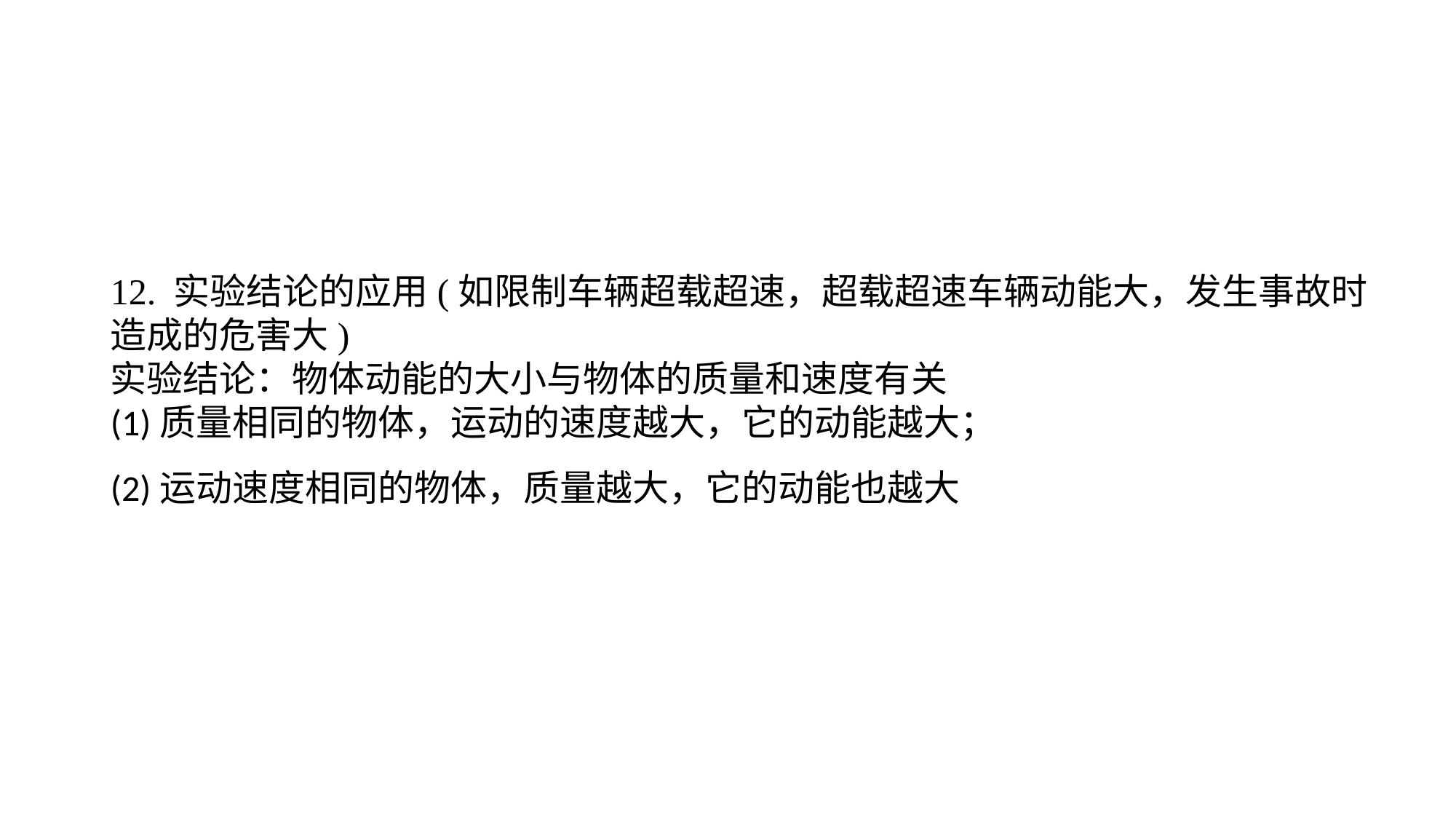

12. 实验结论的应用(如限制车辆超载超速，超载超速车辆动能大，发生事故时造成的危害大)实验结论：物体动能的大小与物体的质量和速度有关(1)质量相同的物体，运动的速度越大，它的动能越大；(2)运动速度相同的物体，质量越大，它的动能也越大